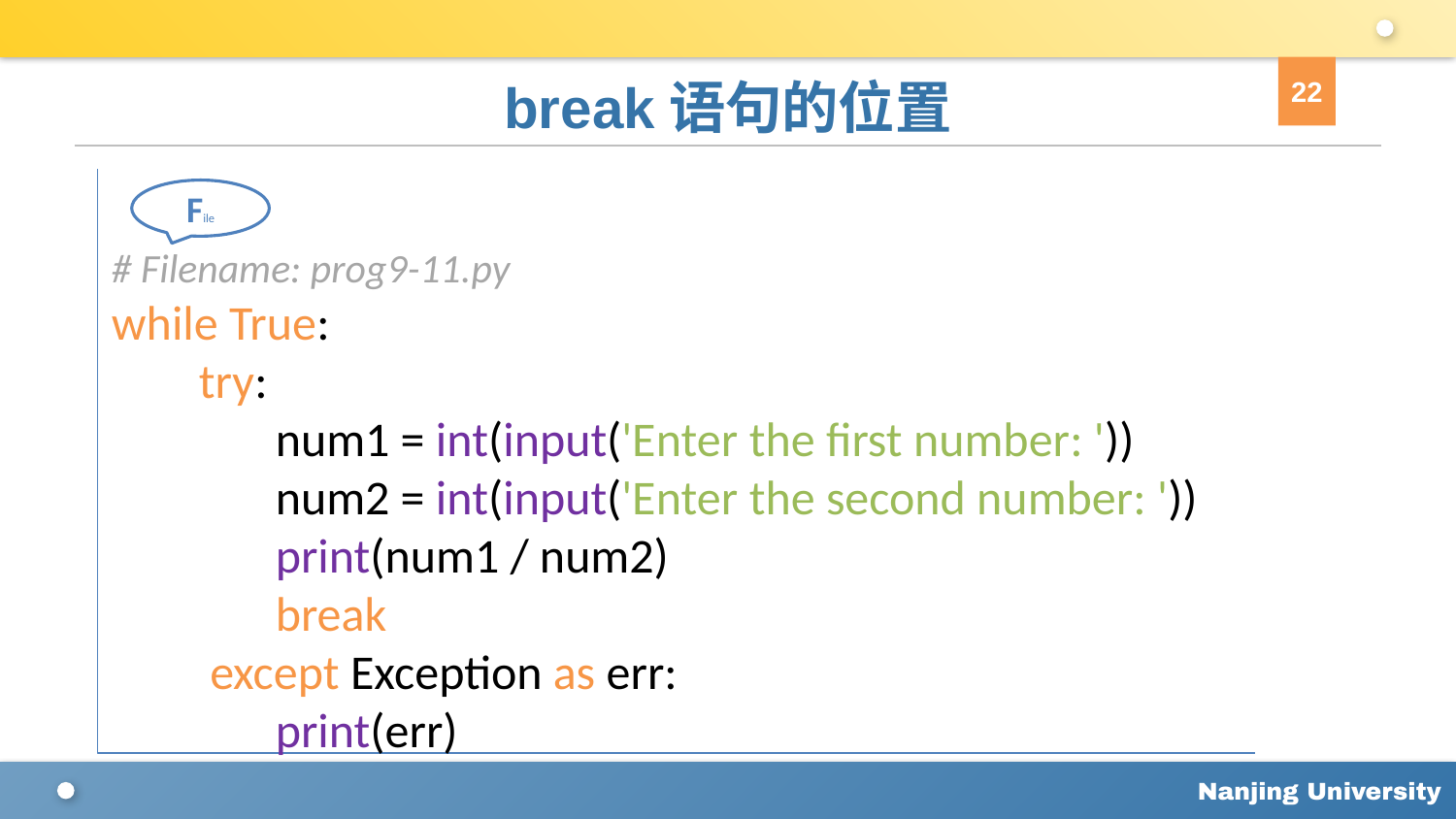

22
# break语句的位置

# Filename: prog9-11.py
while True:
        try:
               num1 = int(input('Enter the first number: '))
               num2 = int(input('Enter the second number: '))
               print(num1 / num2)
               break
         except Exception as err:
               print(err)
File